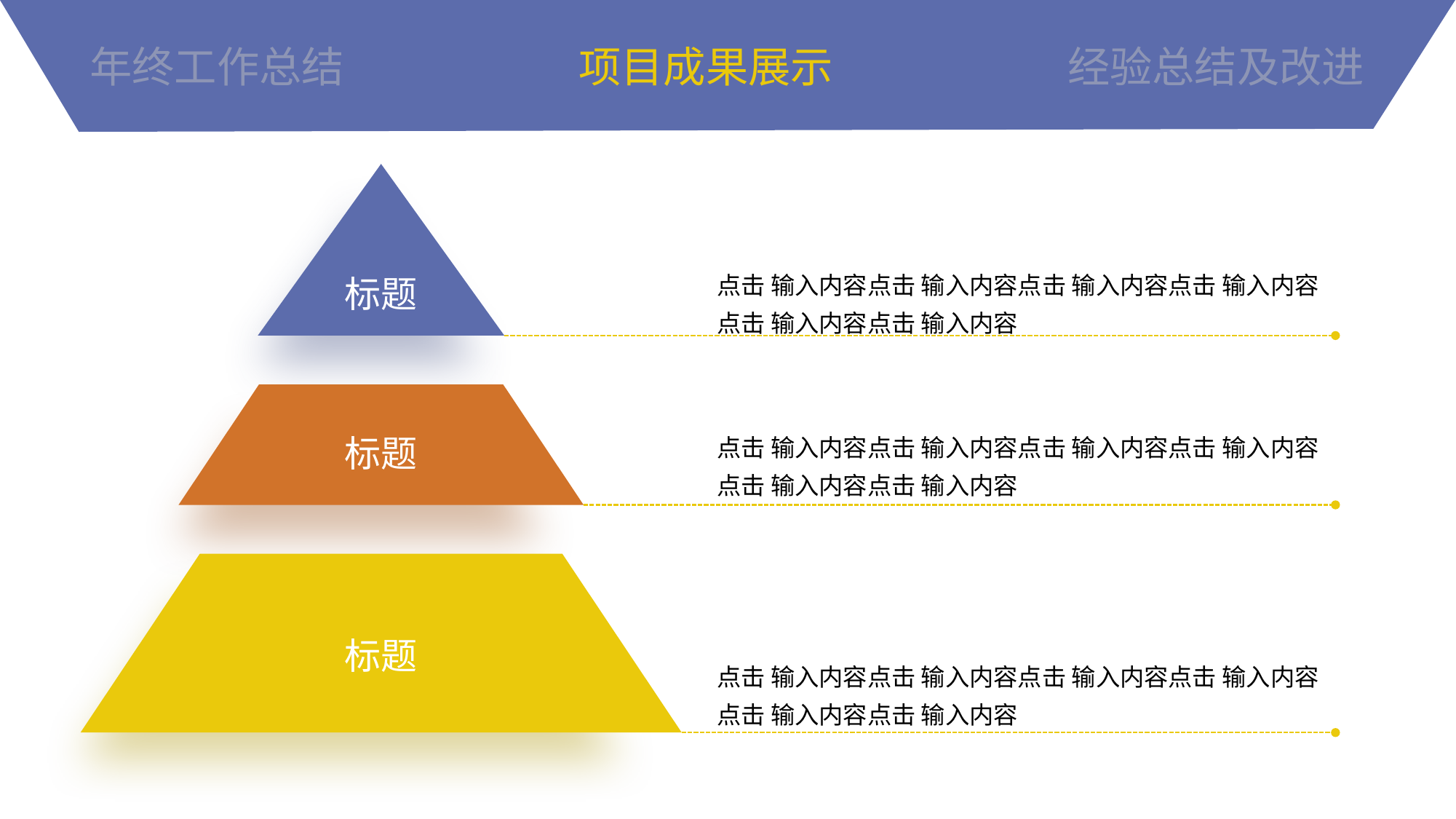

年终工作总结
项目成果展示
经验总结及改进
标题
点击 输入内容点击 输入内容点击 输入内容点击 输入内容点击 输入内容点击 输入内容
标题
点击 输入内容点击 输入内容点击 输入内容点击 输入内容点击 输入内容点击 输入内容
标题
点击 输入内容点击 输入内容点击 输入内容点击 输入内容点击 输入内容点击 输入内容